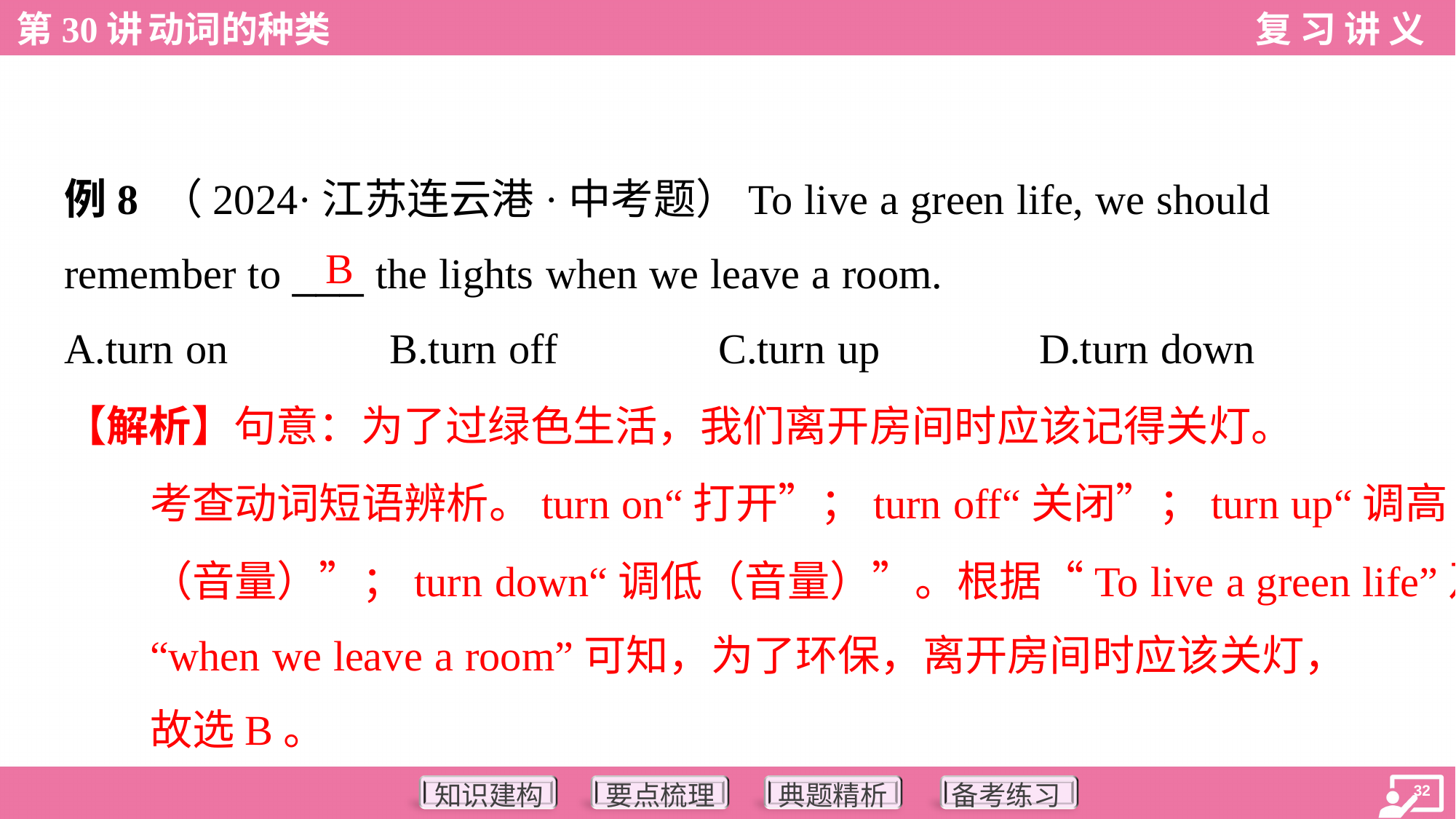

例8 （2024·江苏连云港·中考题）To live a green life, we should
remember to ___ the lights when we leave a room.
B
A.turn on	B.turn off	C.turn up	D.turn down
【解析】句意：为了过绿色生活，我们离开房间时应该记得关灯。
考查动词短语辨析。turn on“打开”；turn off“关闭”；turn up“调高
（音量）”；turn down“调低（音量）”。根据“To live a green life”及
“when we leave a room”可知，为了环保，离开房间时应该关灯，
故选B。